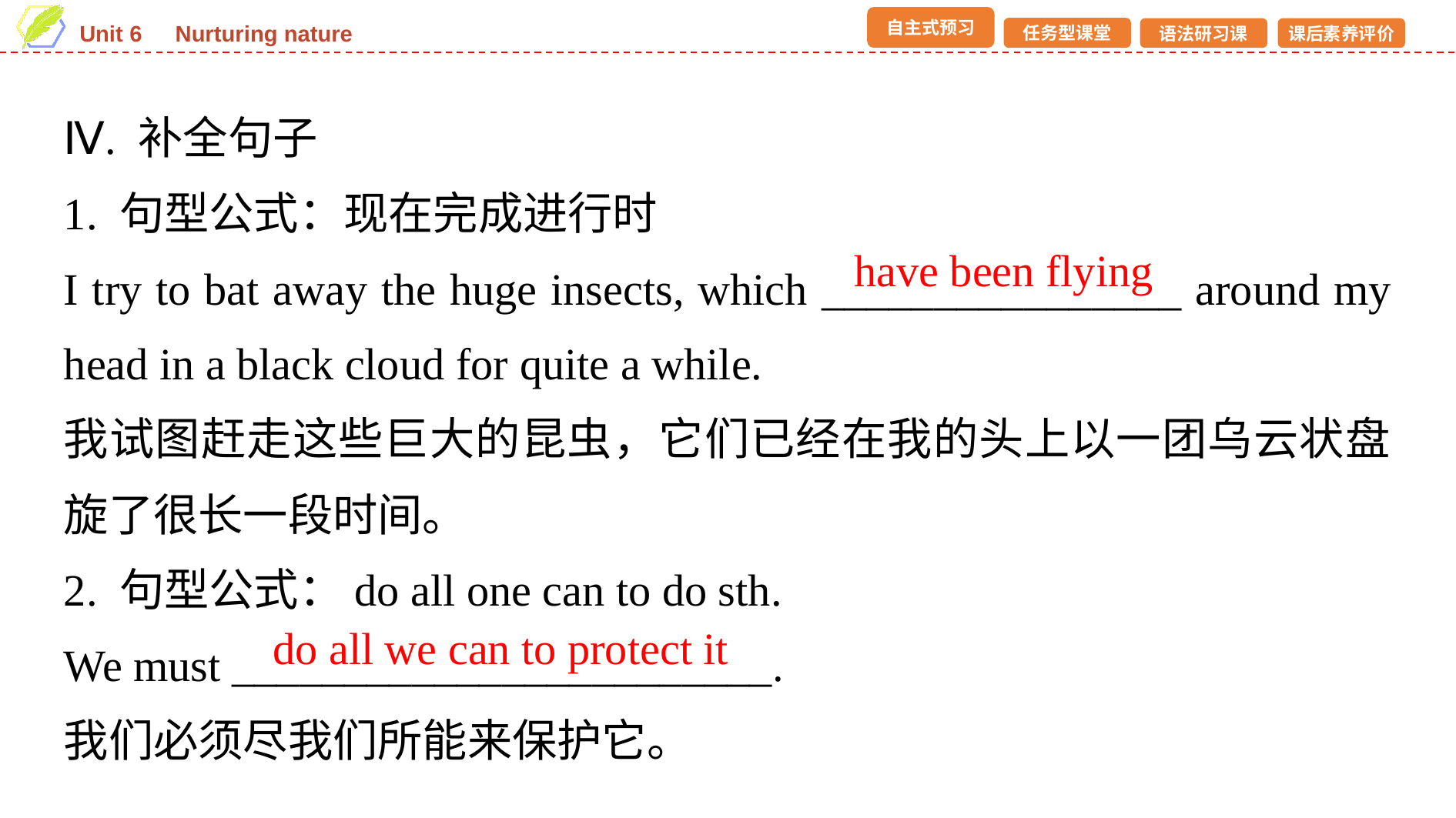

Ⅳ. 补全句子
1. 句型公式：现在完成进行时
I try to bat away the huge insects, which ________________ around my head in a black cloud for quite a while.
我试图赶走这些巨大的昆虫，它们已经在我的头上以一团乌云状盘旋了很长一段时间。
2. 句型公式：do all one can to do sth.
We must ________________________.
我们必须尽我们所能来保护它。
have been flying
do all we can to protect it